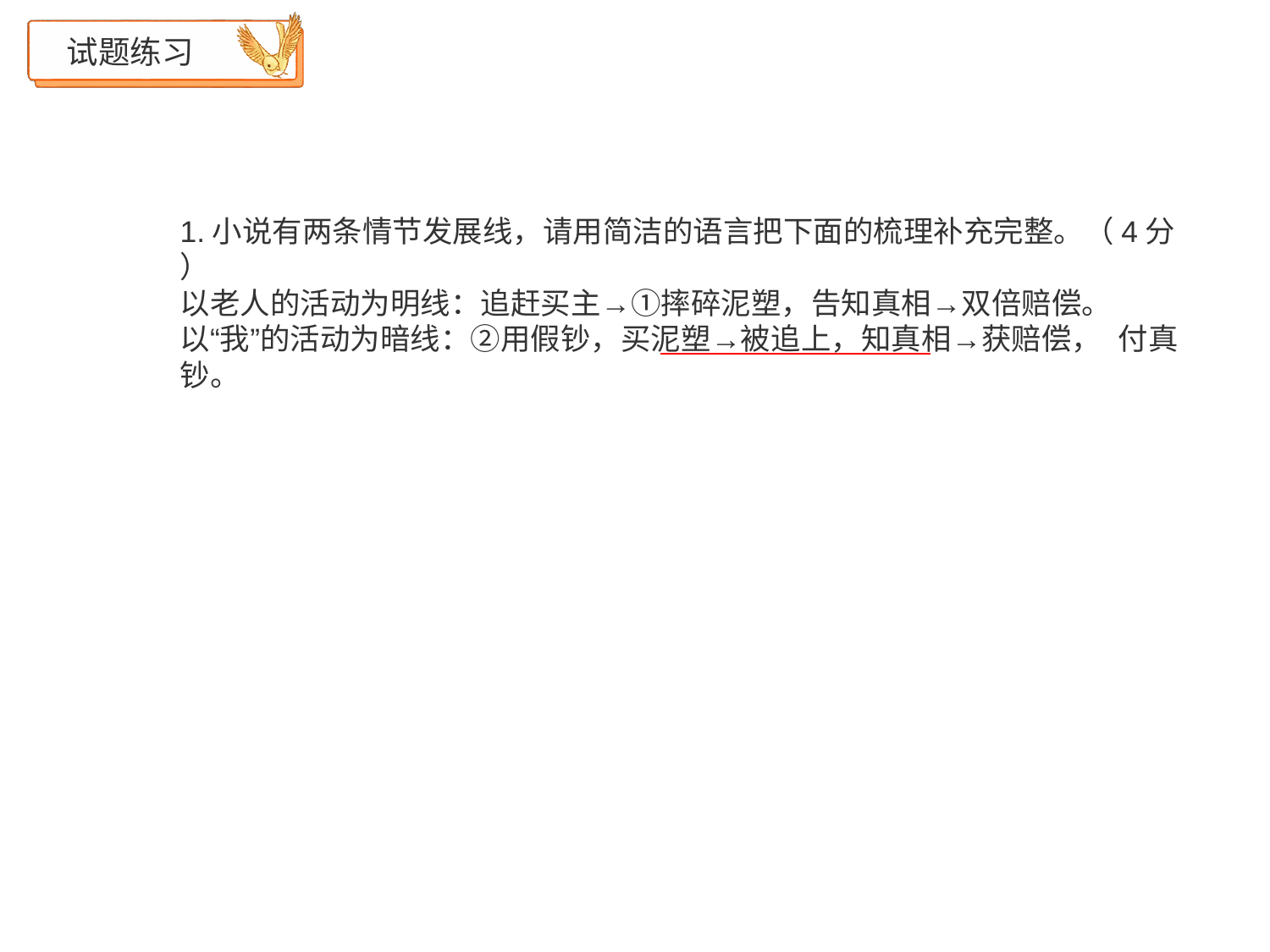

# 试题练习
1.小说有两条情节发展线，请用简洁的语言把下面的梳理补充完整。（4分
）
以老人的活动为明线：追赶买主→①摔碎泥塑，告知真相→双倍赔偿。
以“我”的活动为暗线：②用假钞，买泥塑→被追上，知真相→获赔偿，  付真钞。